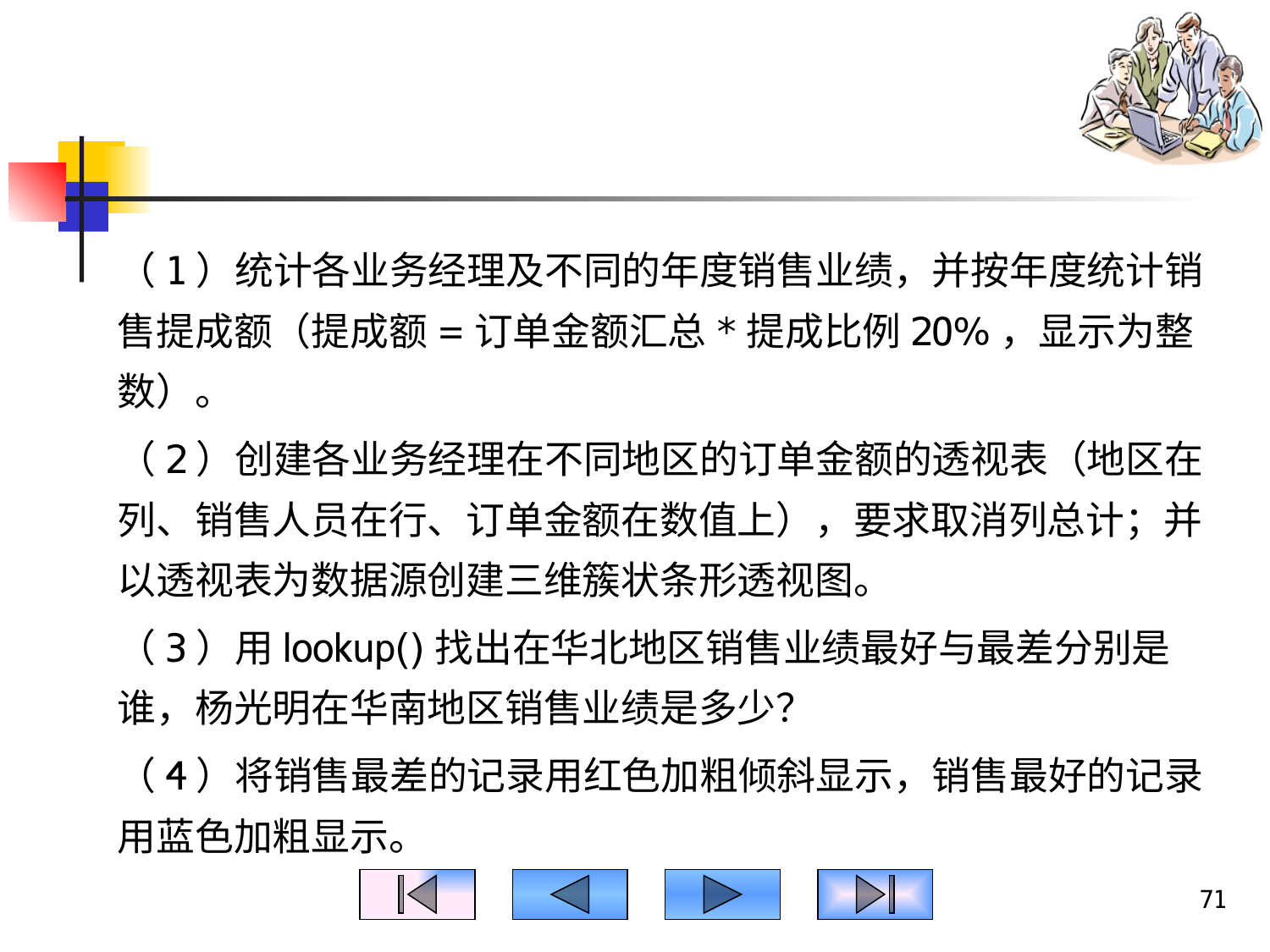

#
（1）统计各业务经理及不同的年度销售业绩，并按年度统计销售提成额（提成额=订单金额汇总*提成比例20%，显示为整数）。
（2）创建各业务经理在不同地区的订单金额的透视表（地区在列、销售人员在行、订单金额在数值上），要求取消列总计；并以透视表为数据源创建三维簇状条形透视图。
（3）用lookup()找出在华北地区销售业绩最好与最差分别是谁，杨光明在华南地区销售业绩是多少？
（4）将销售最差的记录用红色加粗倾斜显示，销售最好的记录用蓝色加粗显示。

71